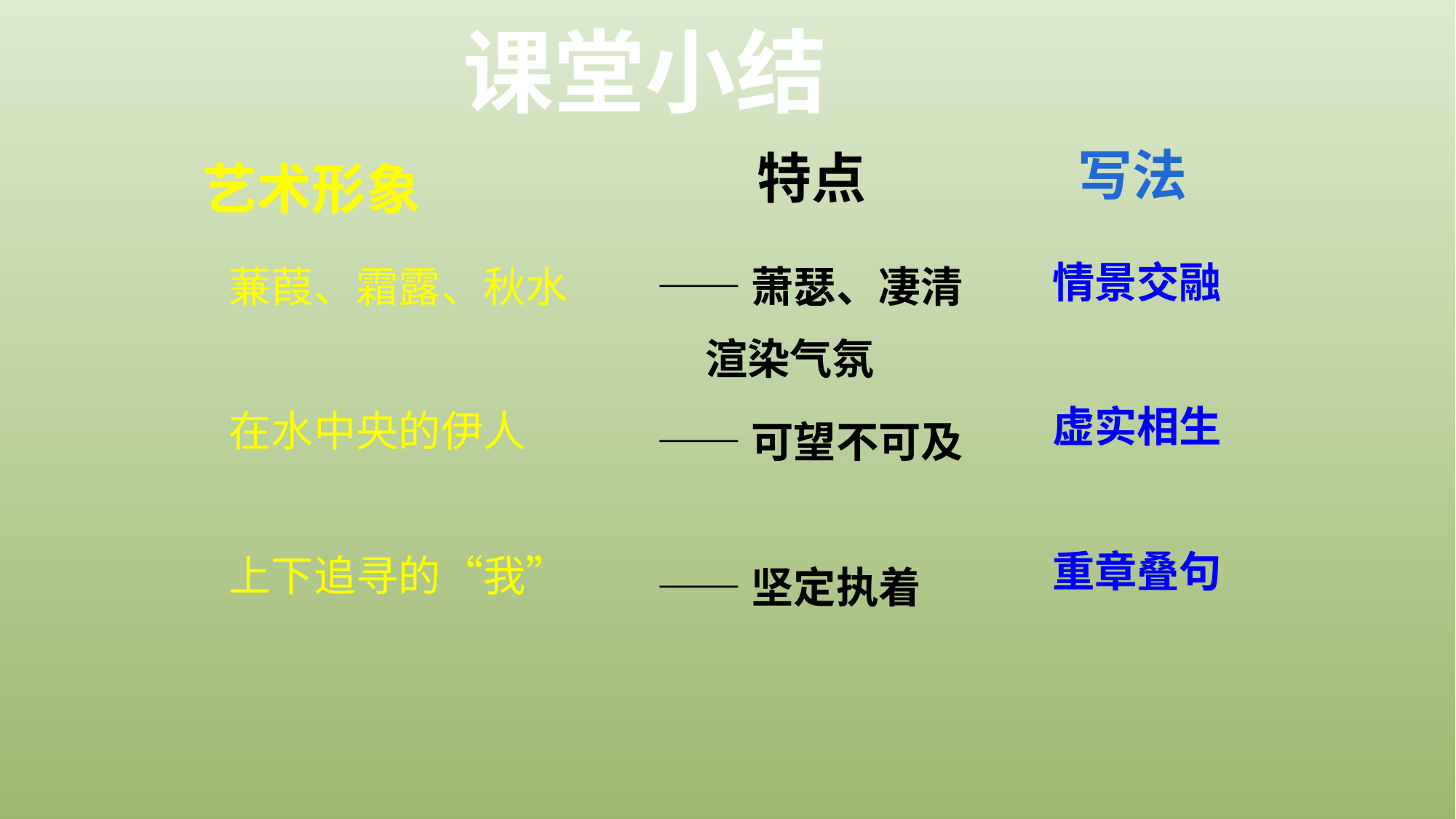

课堂小结
艺术形象
写法
特点
情景交融

虚实相生

重章叠句
蒹葭、霜露、秋水

在水中央的伊人

上下追寻的“我”
——萧瑟、凄清
    渲染气氛
——可望不可及
——坚定执着